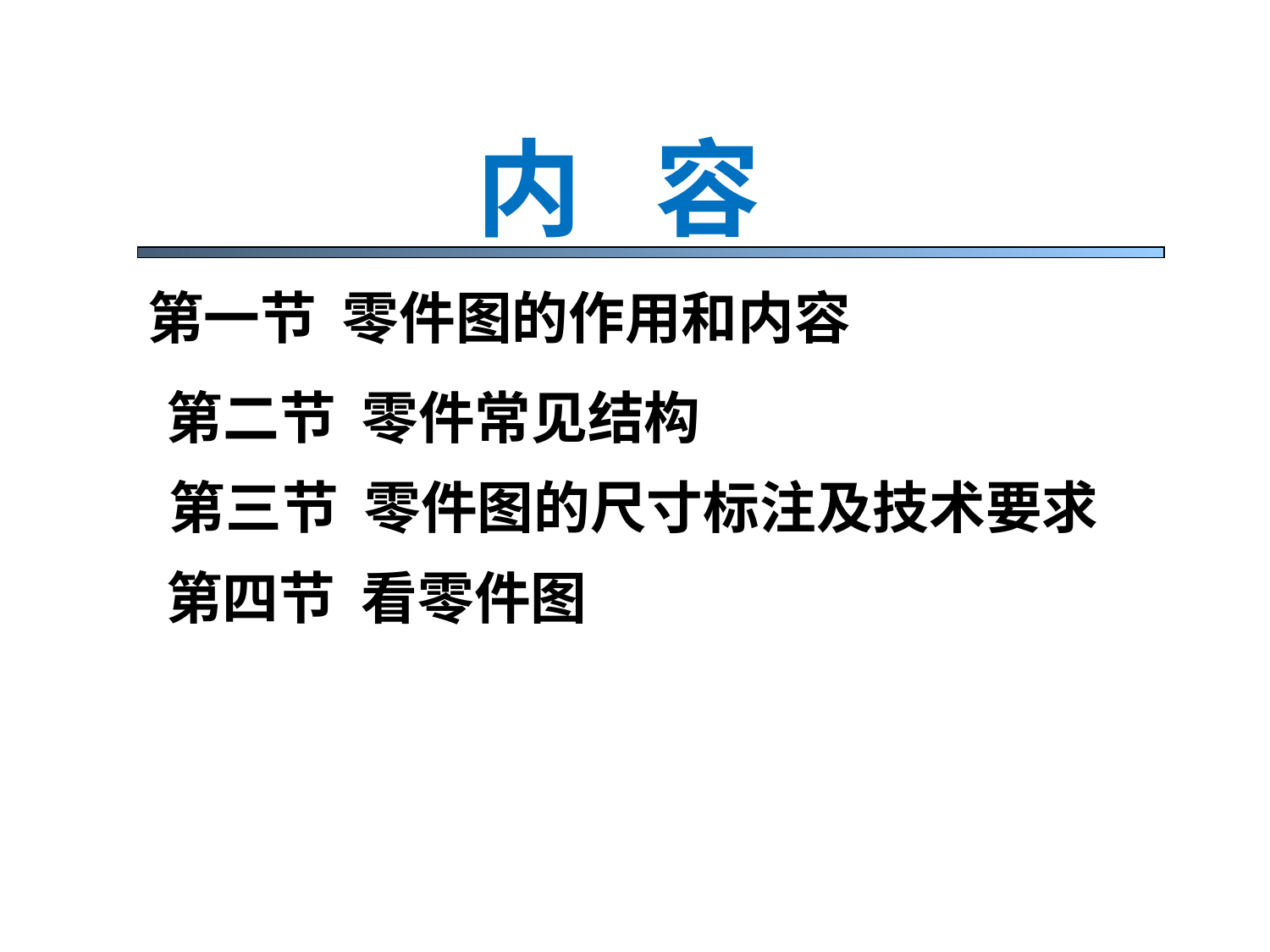

内   容

第一节  零件图的作用和内容
第二节  零件常见结构
第三节  零件图的尺寸标注及技术要求
第四节  看零件图